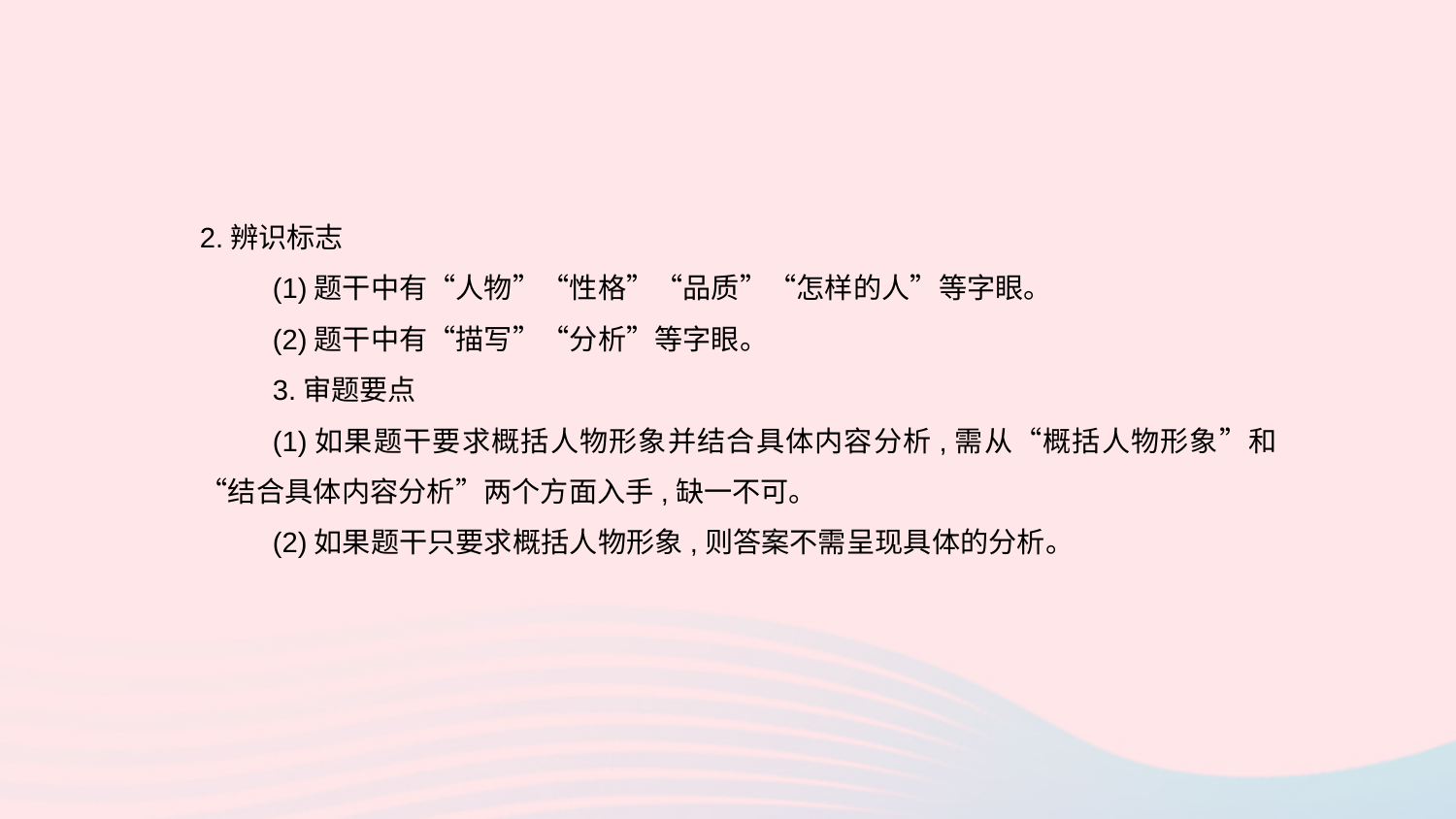

2.辨识标志
(1)题干中有“人物”“性格”“品质”“怎样的人”等字眼。
(2)题干中有“描写”“分析”等字眼。
3.审题要点
(1)如果题干要求概括人物形象并结合具体内容分析,需从“概括人物形象”和“结合具体内容分析”两个方面入手,缺一不可。
(2)如果题干只要求概括人物形象,则答案不需呈现具体的分析。